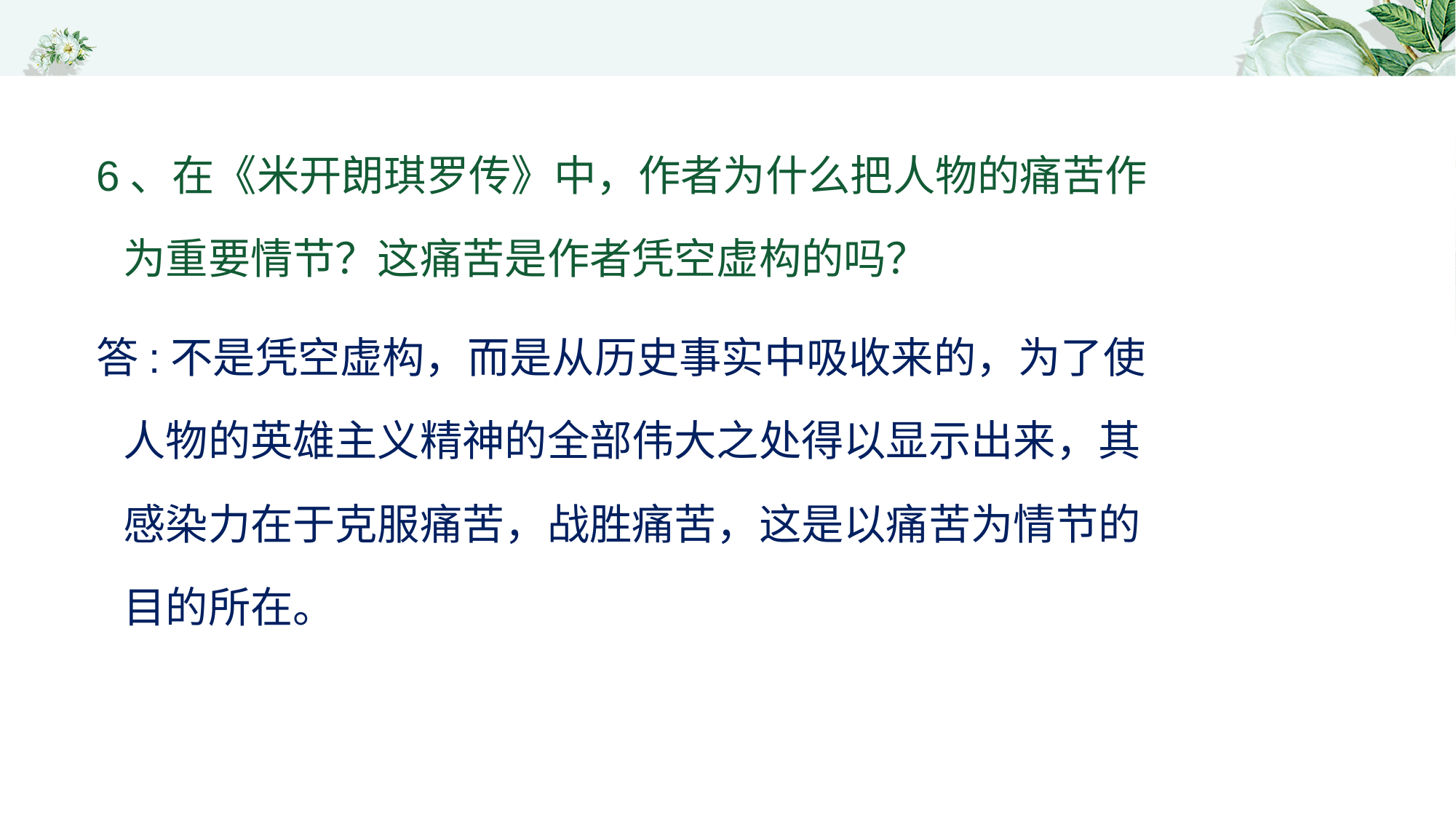

6、在《米开朗琪罗传》中，作者为什么把人物的痛苦作为重要情节？这痛苦是作者凭空虚构的吗？
答:不是凭空虚构，而是从历史事实中吸收来的，为了使人物的英雄主义精神的全部伟大之处得以显示出来，其感染力在于克服痛苦，战胜痛苦，这是以痛苦为情节的目的所在。